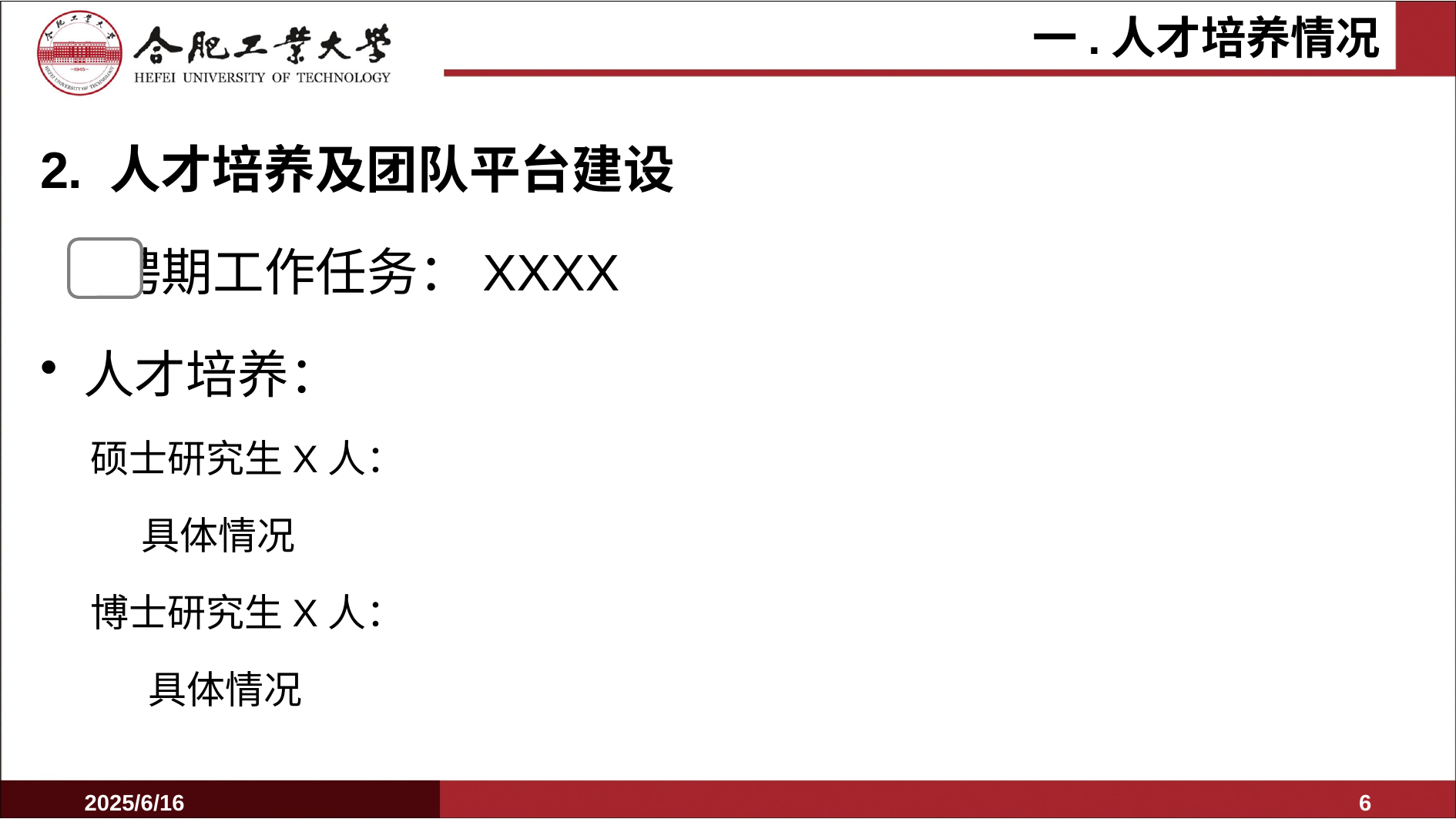

# 一.人才培养情况
2. 人才培养及团队平台建设
     聘期工作任务：XXXX
人才培养：
硕士研究生X人：
具体情况
博士研究生X人：
具体情况

2025/6/16
6